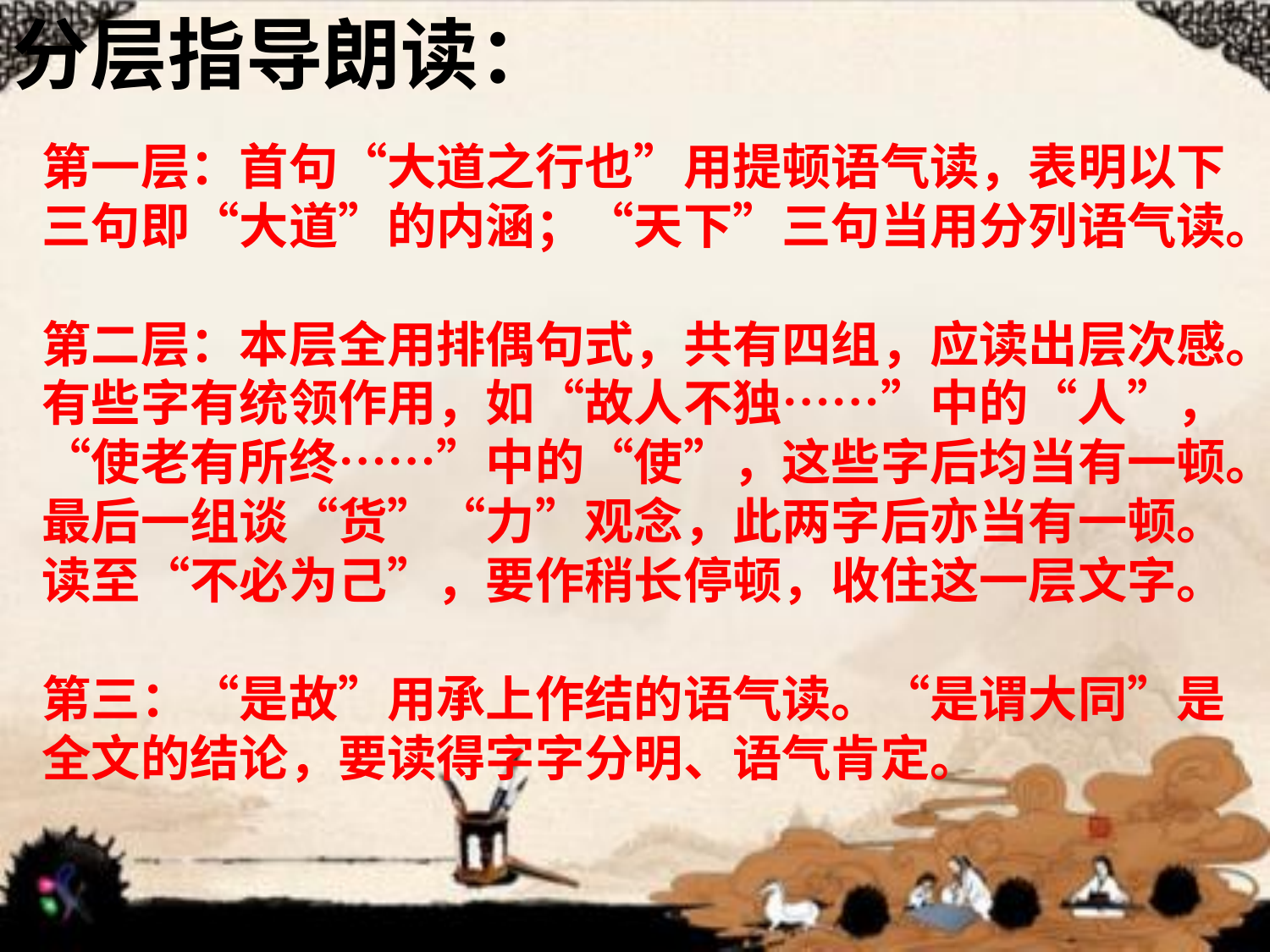

分层指导朗读：
第一层：首句“大道之行也”用提顿语气读，表明以下三句即“大道”的内涵；“天下”三句当用分列语气读。
第二层：本层全用排偶句式，共有四组，应读出层次感。有些字有统领作用，如“故人不独……”中的“人”，“使老有所终……”中的“使”，这些字后均当有一顿。最后一组谈“货”“力”观念，此两字后亦当有一顿。读至“不必为己”，要作稍长停顿，收住这一层文字。
第三：“是故”用承上作结的语气读。“是谓大同”是全文的结论，要读得字字分明、语气肯定。